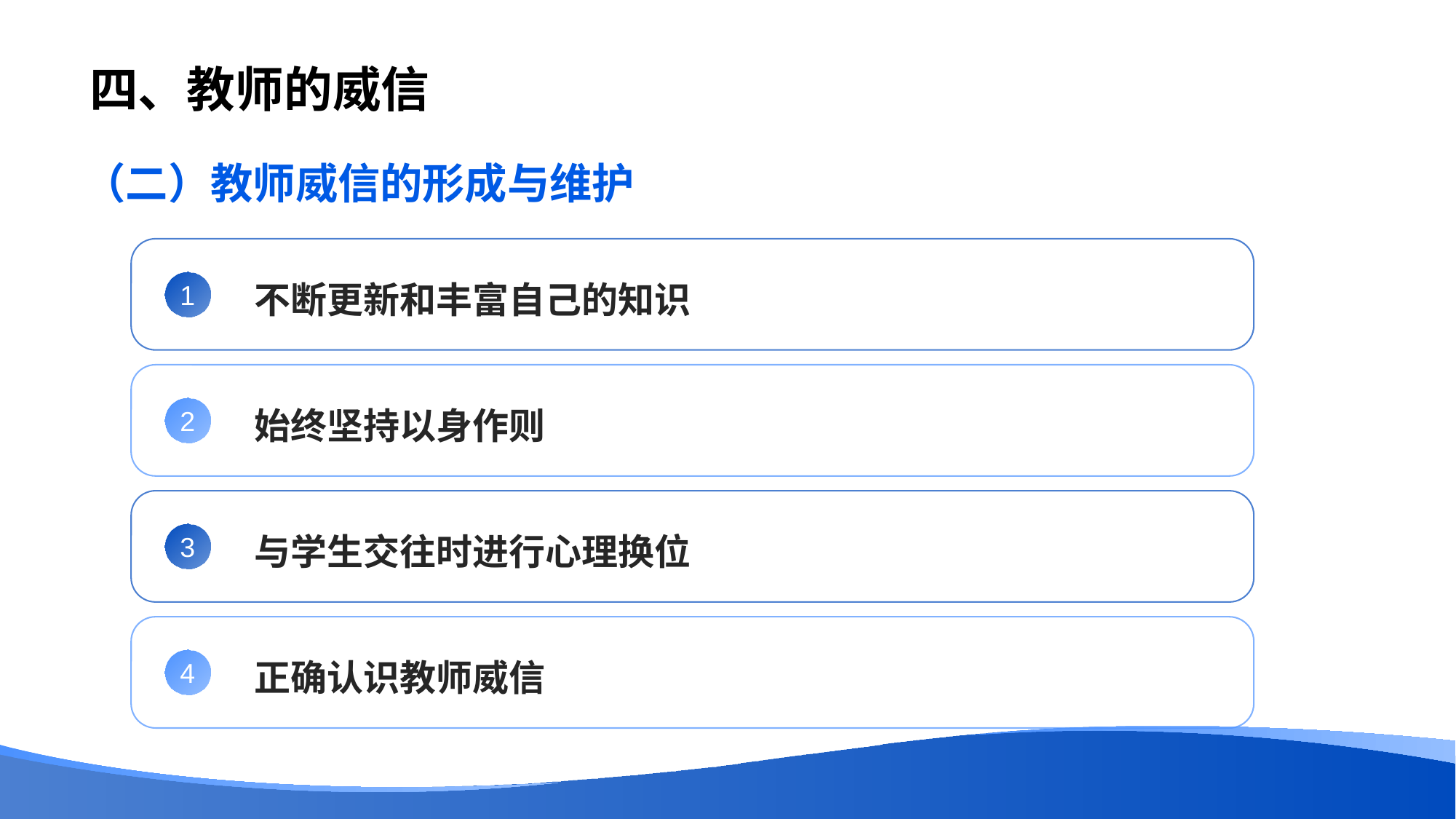

# 四、教师的威信
（二）教师威信的形成与维护
不断更新和丰富自己的知识
1
始终坚持以身作则
2
与学生交往时进行心理换位
3
正确认识教师威信
4